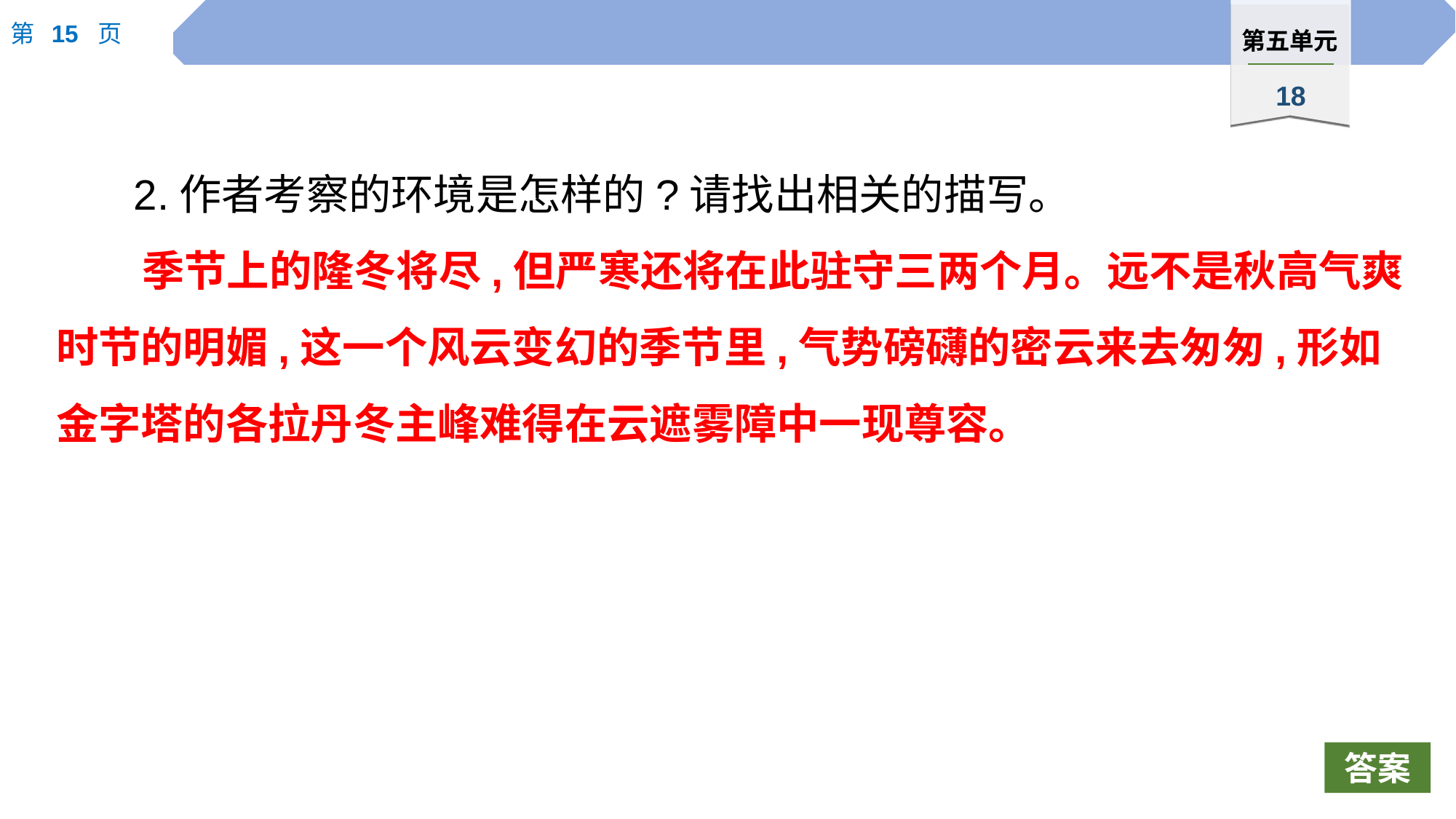

2.作者考察的环境是怎样的?请找出相关的描写。
季节上的隆冬将尽,但严寒还将在此驻守三两个月。远不是秋高气爽时节的明媚,这一个风云变幻的季节里,气势磅礴的密云来去匆匆,形如金字塔的各拉丹冬主峰难得在云遮雾障中一现尊容。
答案